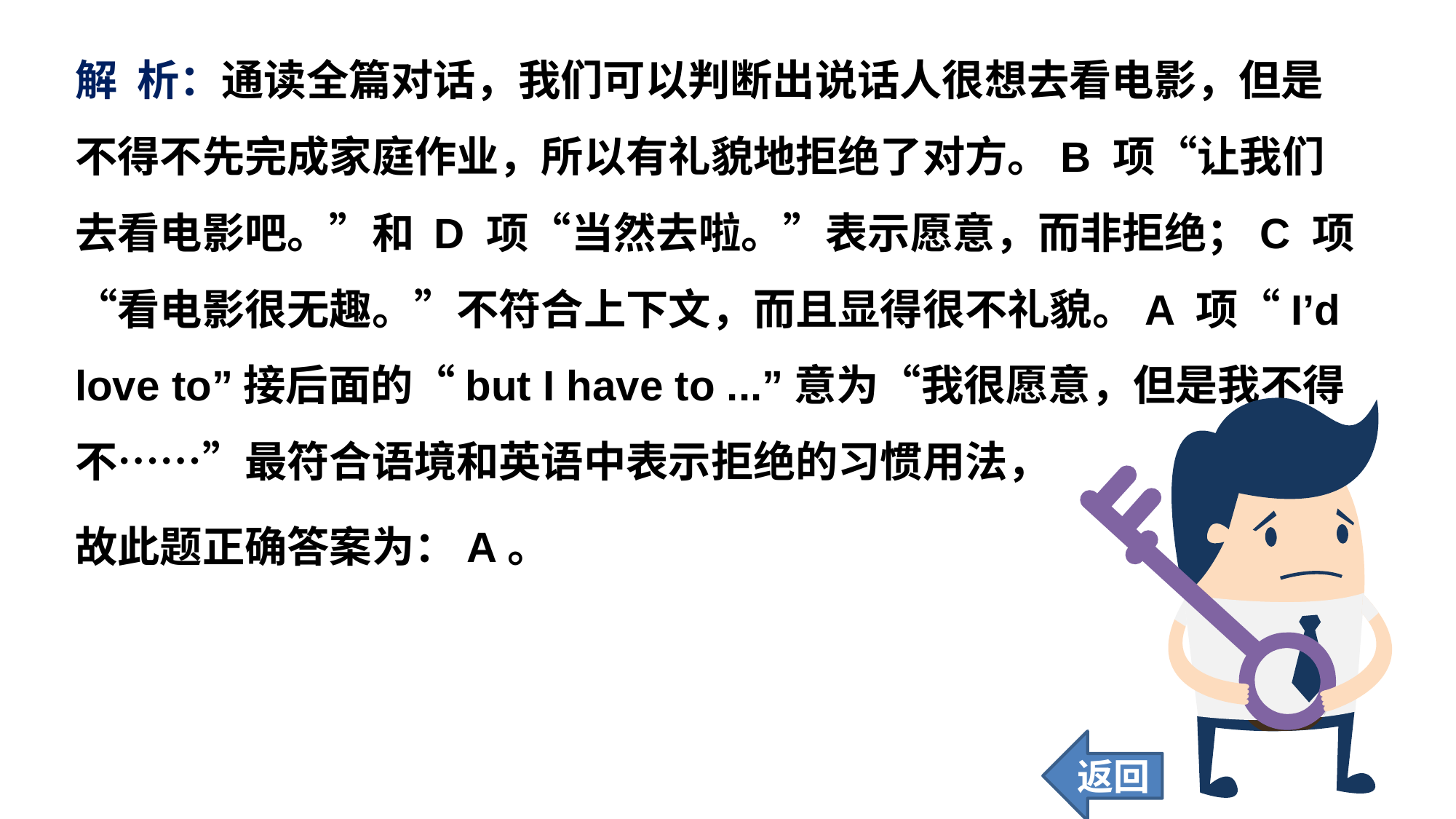

解  析：通读全篇对话，我们可以判断出说话人很想去看电影，但是不得不先完成家庭作业，所以有礼貌地拒绝了对方。B 项“让我们去看电影吧。”和 D 项“当然去啦。”表示愿意，而非拒绝；C 项“看电影很无趣。”不符合上下文，而且显得很不礼貌。A 项“I’d love to”接后面的“but I have to ...”意为“我很愿意，但是我不得不……”最符合语境和英语中表示拒绝的习惯用法，
故此题正确答案为：A。

返回
61